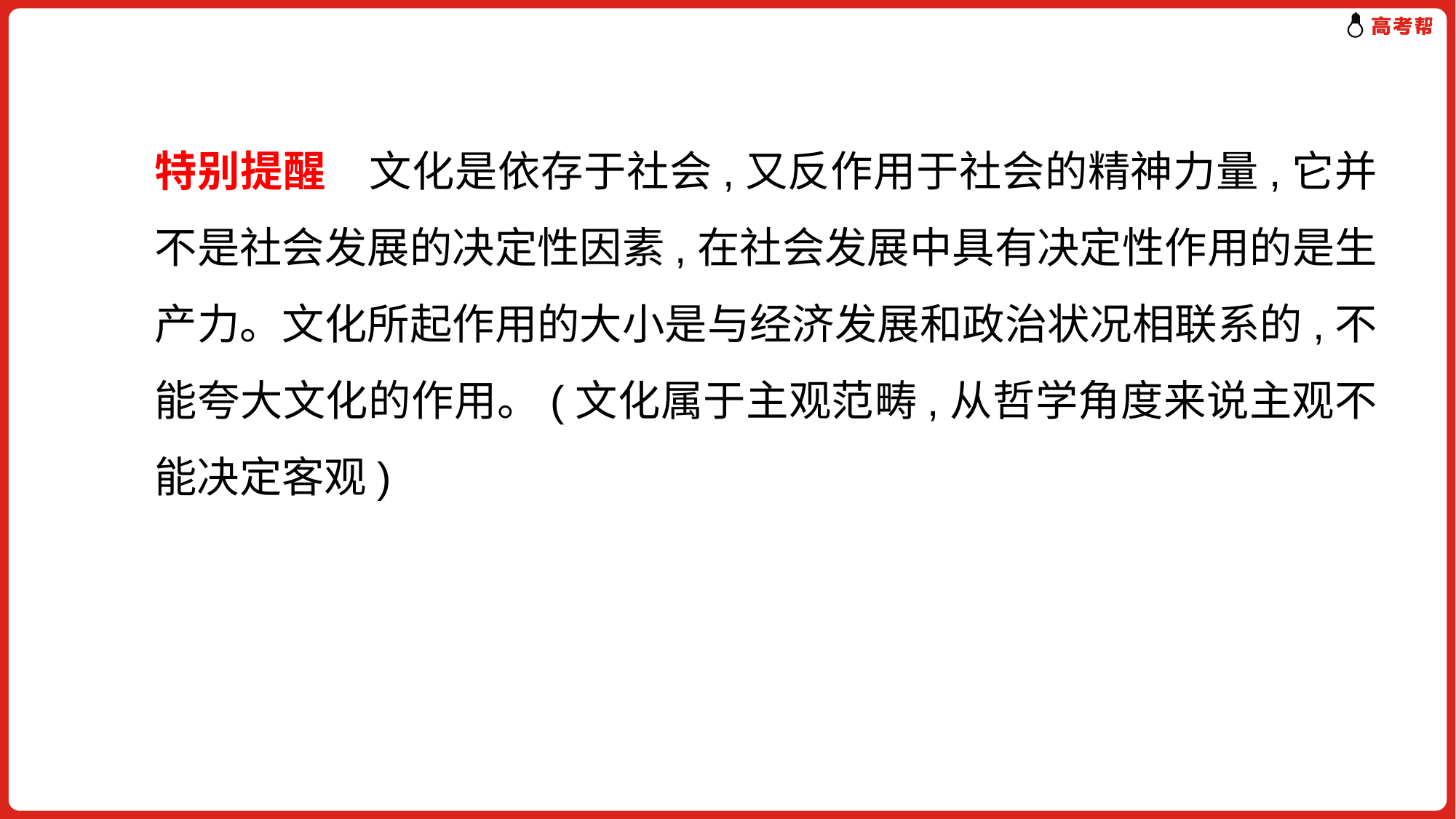

特别提醒　文化是依存于社会,又反作用于社会的精神力量,它并不是社会发展的决定性因素,在社会发展中具有决定性作用的是生产力。文化所起作用的大小是与经济发展和政治状况相联系的,不能夸大文化的作用。(文化属于主观范畴,从哲学角度来说主观不能决定客观)